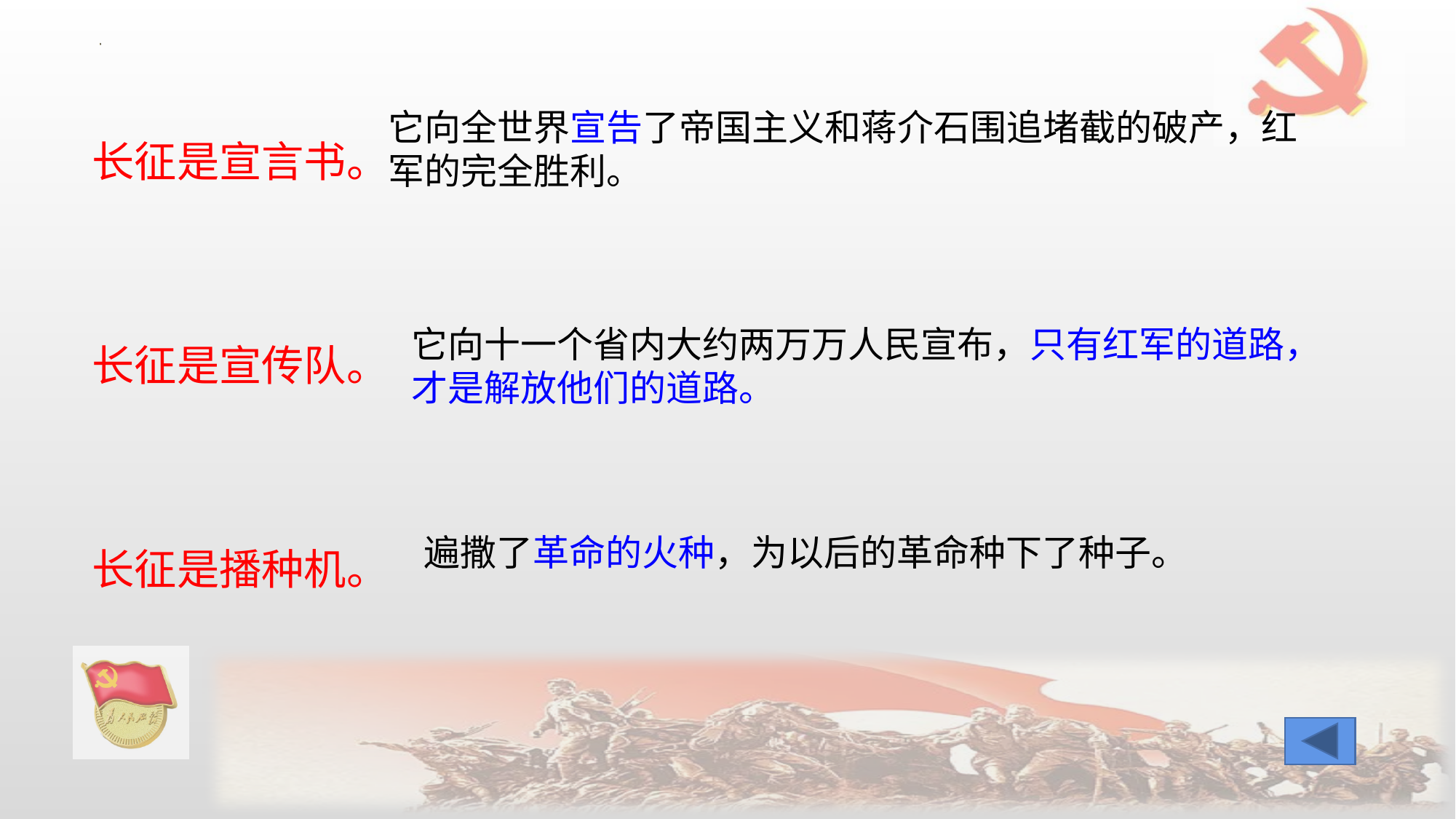

长征是宣言书。

长征是宣传队。

长征是播种机。
它向全世界宣告了帝国主义和蒋介石围追堵截的破产，红军的完全胜利。
它向十一个省内大约两万万人民宣布，只有红军的道路，才是解放他们的道路。
遍撒了革命的火种，为以后的革命种下了种子。